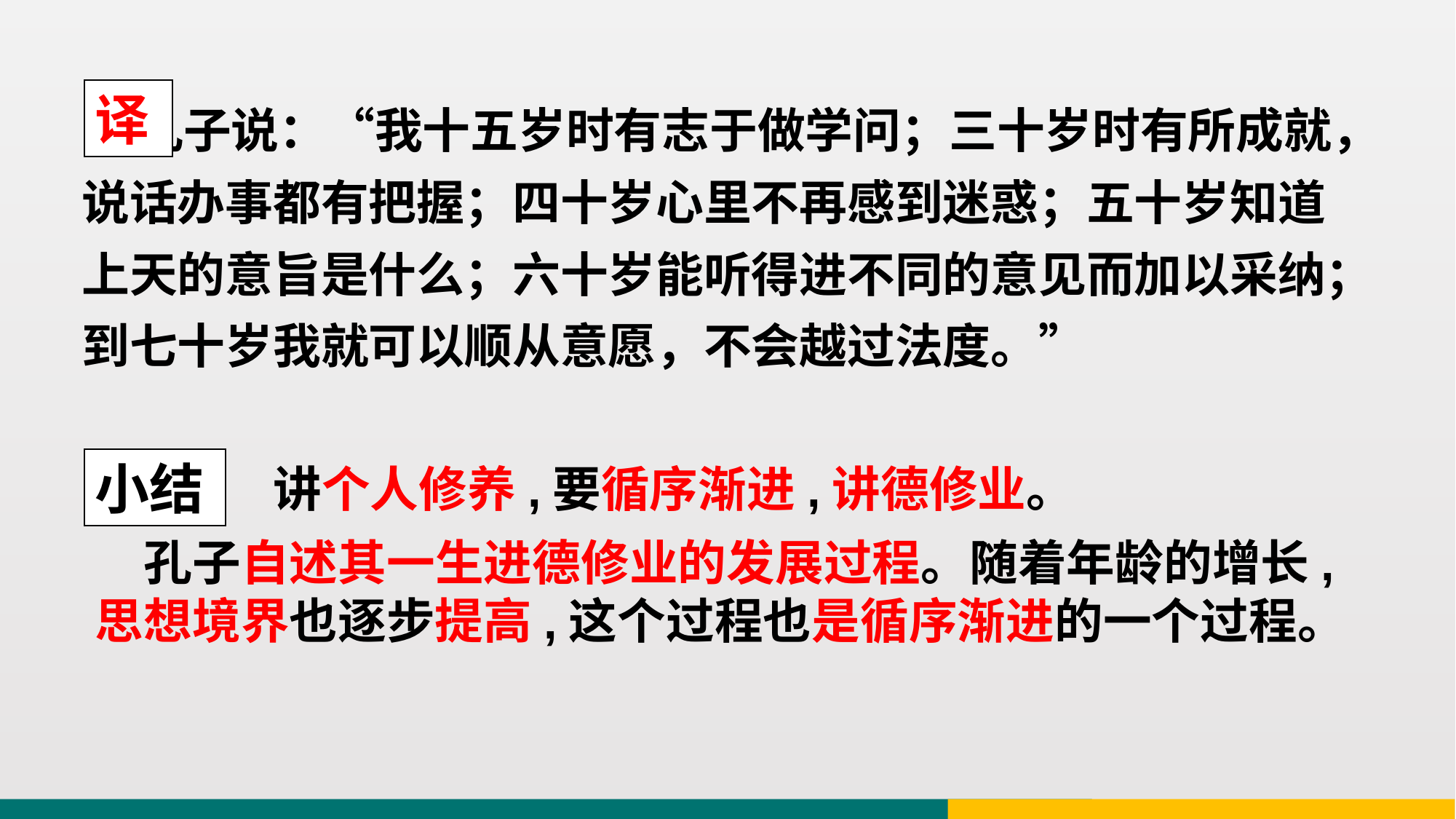

孔子说：“我十五岁时有志于做学问；三十岁时有所成就，说话办事都有把握；四十岁心里不再感到迷惑；五十岁知道上天的意旨是什么；六十岁能听得进不同的意见而加以采纳；到七十岁我就可以顺从意愿，不会越过法度。”
译
小结
讲个人修养,要循序渐进,讲德修业。

    孔子自述其一生进德修业的发展过程。随着年龄的增长,思想境界也逐步提高,这个过程也是循序渐进的一个过程。